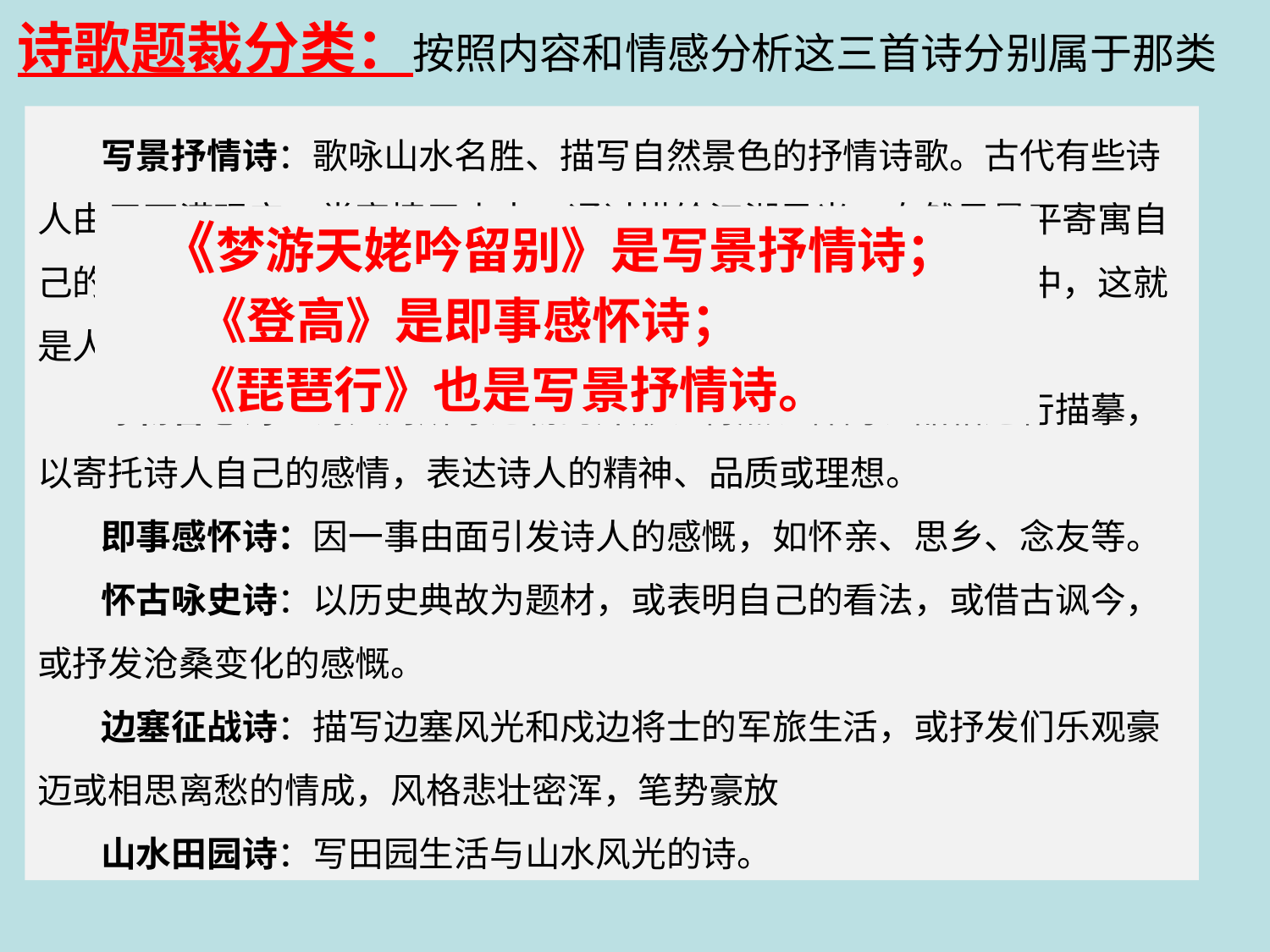

诗歌题裁分类：按照内容和情感分析这三首诗分别属于那类
写景抒情诗：歌咏山水名胜、描写自然景色的抒情诗歌。古代有些诗人由于不满现实，常寄情于山水，通过描绘江湖风光、自然风景平寄寓自己的思想感情。这类诗常将要抒发的情感寄寓在后描写的景物之中，这就是人们常说的寓情于景。其风格清新自然。
咏物言志诗：诗人对所咏之物的外形、特点、神韵、品格进行描摹，以寄托诗人自己的感情，表达诗人的精神、品质或理想。
即事感怀诗：因一事由面引发诗人的感慨，如怀亲、思乡、念友等。
怀古咏史诗：以历史典故为题材，或表明自己的看法，或借古讽今，或抒发沧桑变化的感慨。
边塞征战诗：描写边塞风光和戍边将士的军旅生活，或抒发们乐观豪迈或相思离愁的情成，风格悲壮密浑，笔势豪放
山水田园诗：写田园生活与山水风光的诗。
   《梦游天姥吟留别》是写景抒情诗；
       《登高》是即事感怀诗；
      《琵琶行》也是写景抒情诗。